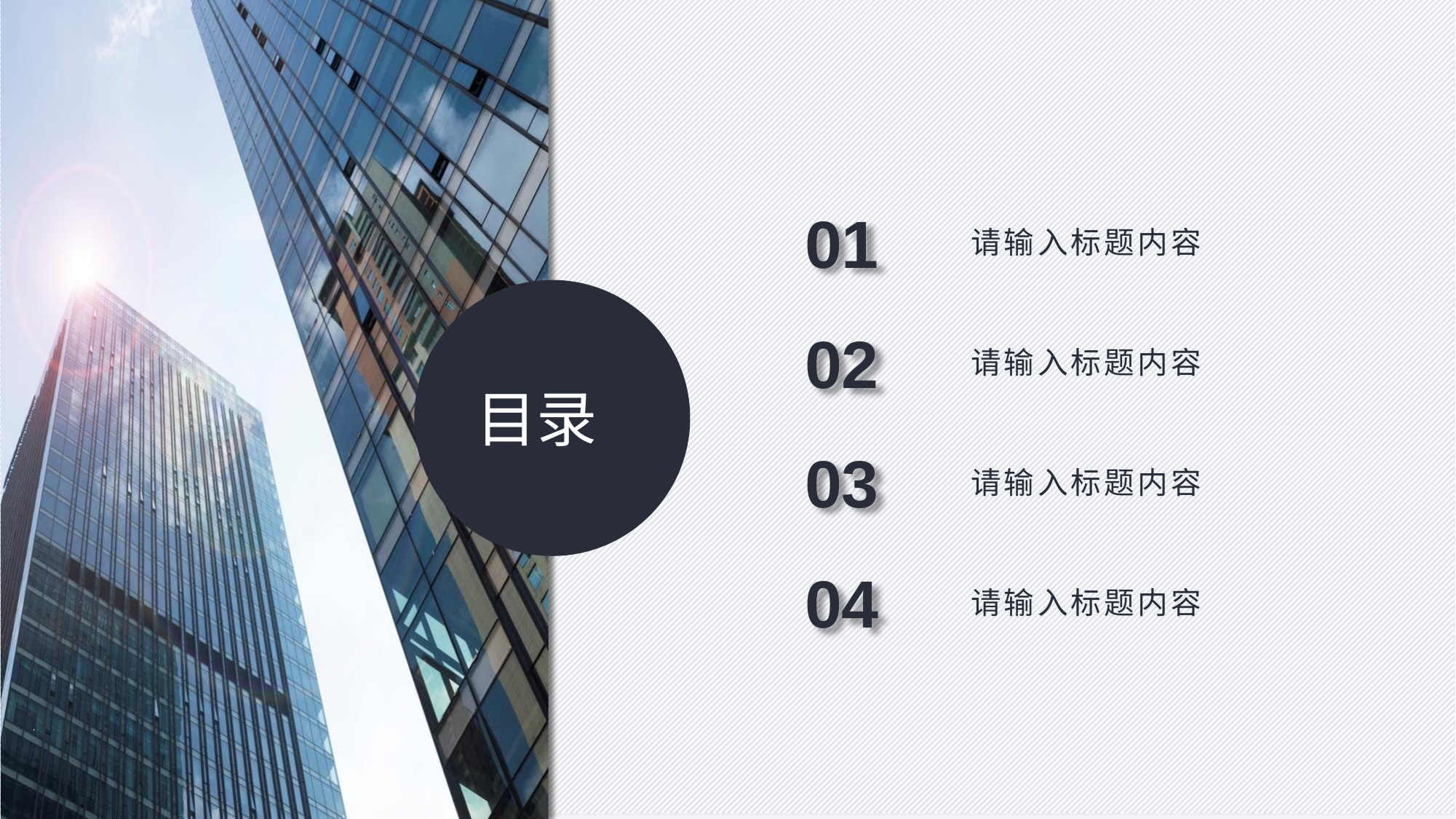

01
请输入标题内容

目录
02
请输入标题内容
03
请输入标题内容
04
请输入标题内容